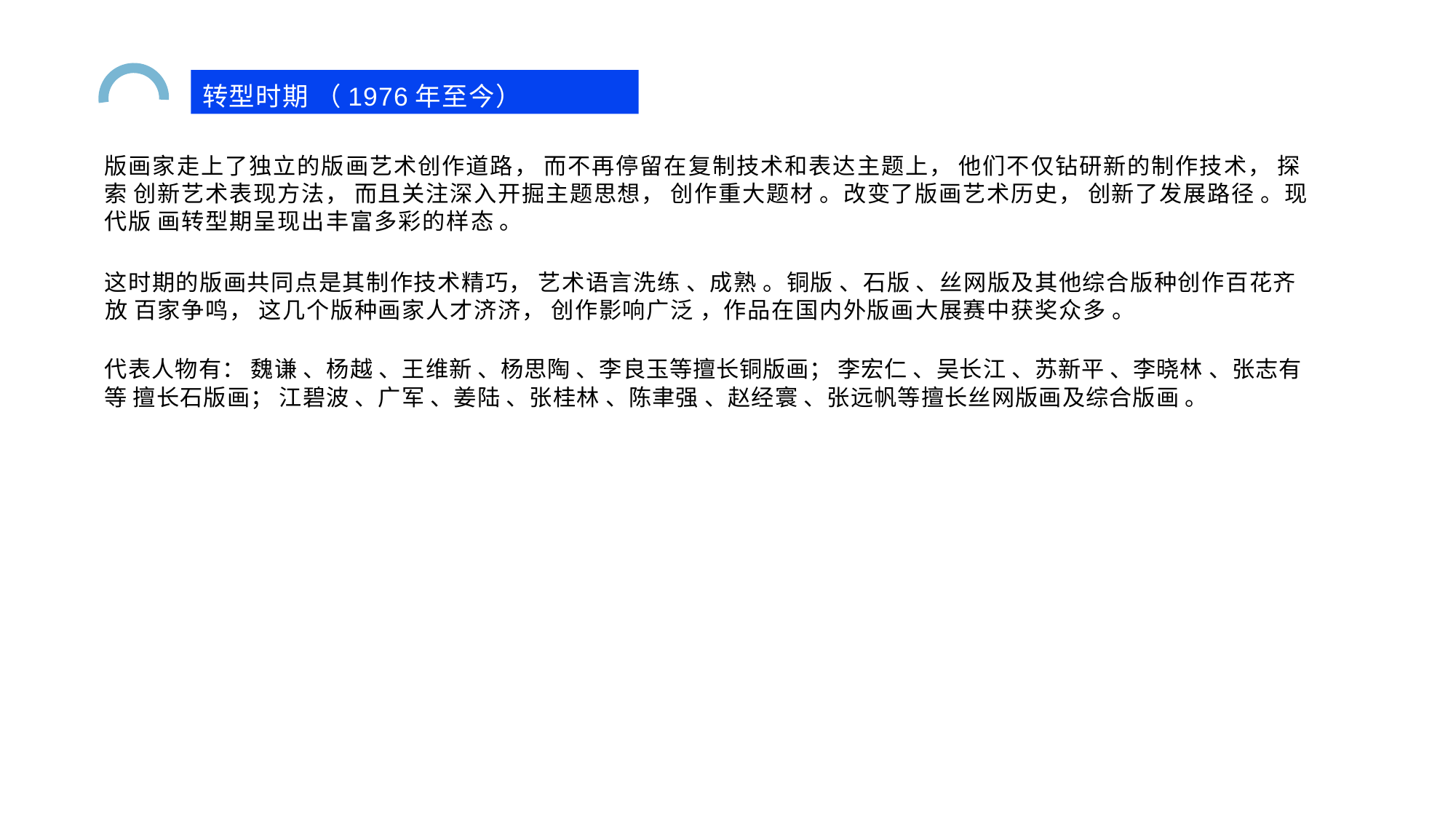

转型时期 （1976年至今）

版画家走上了独立的版画艺术创作道路， 而不再停留在复制技术和表达主题上， 他们不仅钻研新的制作技术， 探索 创新艺术表现方法， 而且关注深入开掘主题思想， 创作重大题材 。改变了版画艺术历史， 创新了发展路径 。现代版 画转型期呈现出丰富多彩的样态 。

这时期的版画共同点是其制作技术精巧， 艺术语言洗练 、成熟 。铜版 、石版 、丝网版及其他综合版种创作百花齐放 百家争鸣， 这几个版种画家人才济济， 创作影响广泛 ，作品在国内外版画大展赛中获奖众多 。

代表人物有： 魏谦 、杨越 、王维新 、杨思陶 、李良玉等擅长铜版画； 李宏仁 、吴长江 、苏新平 、李晓林 、张志有等 擅长石版画； 江碧波 、广军 、姜陆 、张桂林 、陈聿强 、赵经寰 、张远帆等擅长丝网版画及综合版画 。